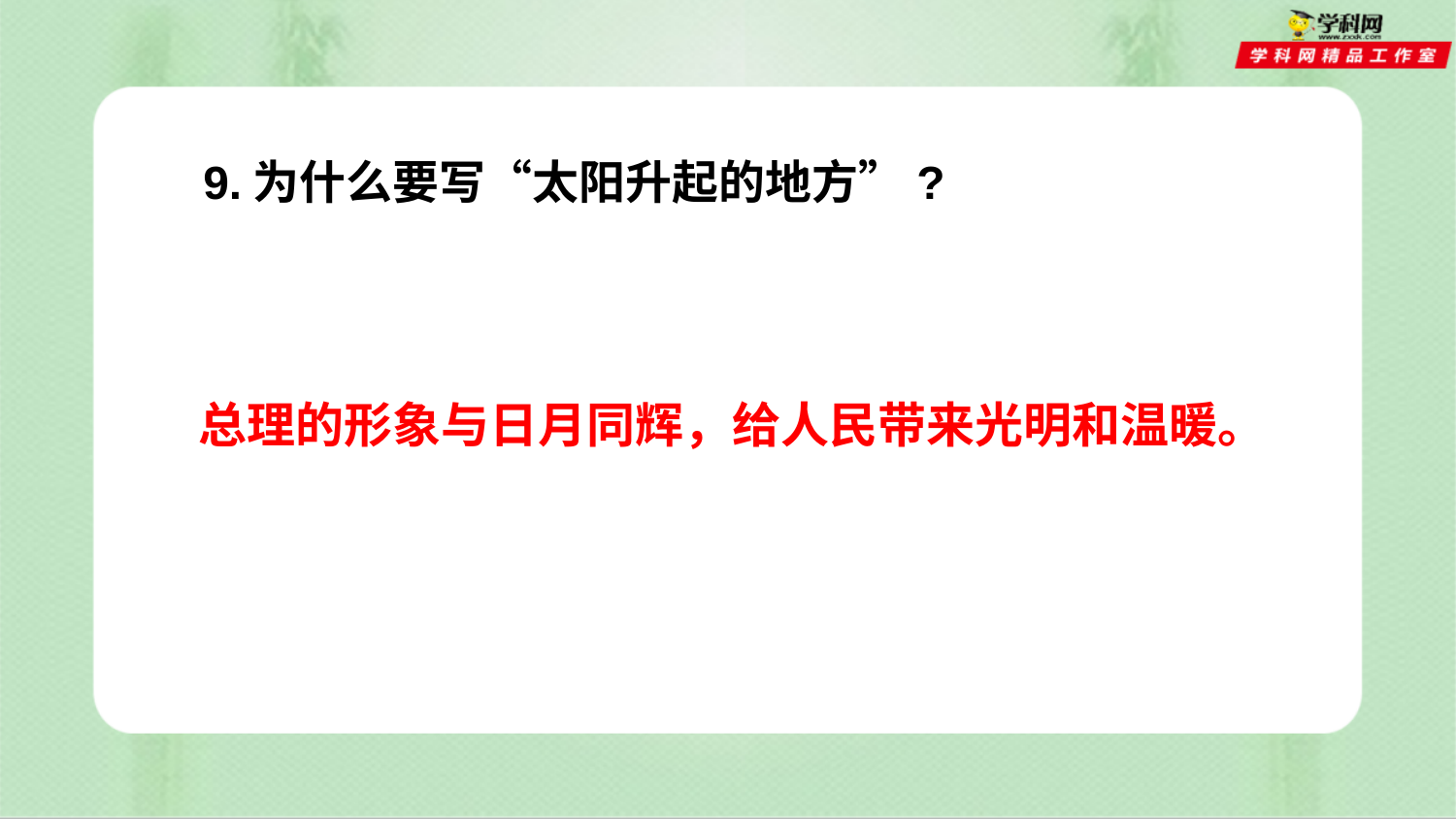

9.为什么要写“太阳升起的地方”?
   总理的形象与日月同辉，给人民带来光明和温暖。